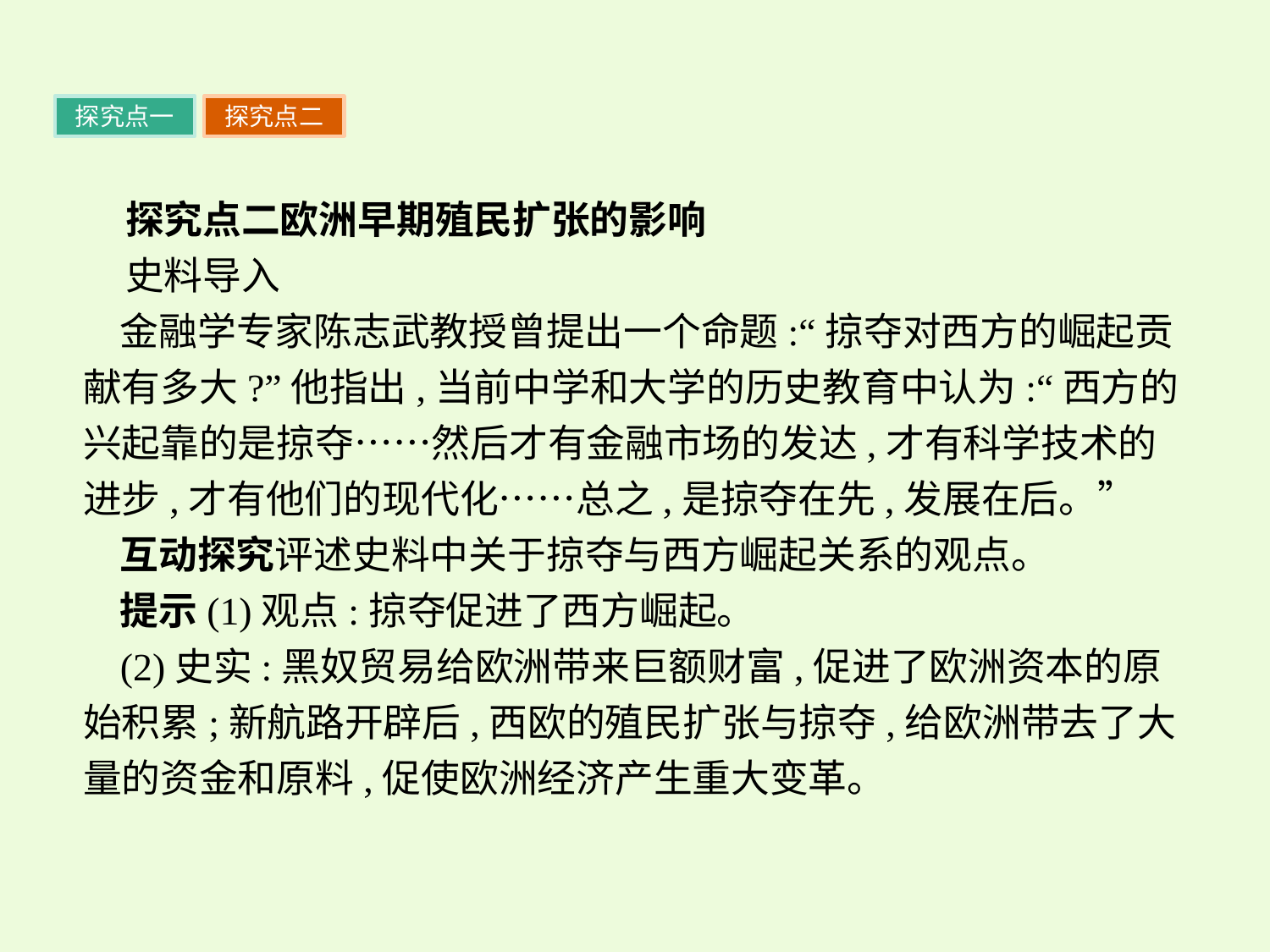

探究点一
探究点二
探究点二欧洲早期殖民扩张的影响
史料导入
金融学专家陈志武教授曾提出一个命题:“掠夺对西方的崛起贡献有多大?”他指出,当前中学和大学的历史教育中认为:“西方的兴起靠的是掠夺……然后才有金融市场的发达,才有科学技术的进步,才有他们的现代化……总之,是掠夺在先,发展在后。”
互动探究评述史料中关于掠夺与西方崛起关系的观点。
提示(1)观点:掠夺促进了西方崛起。
(2)史实:黑奴贸易给欧洲带来巨额财富,促进了欧洲资本的原始积累;新航路开辟后,西欧的殖民扩张与掠夺,给欧洲带去了大量的资金和原料,促使欧洲经济产生重大变革。